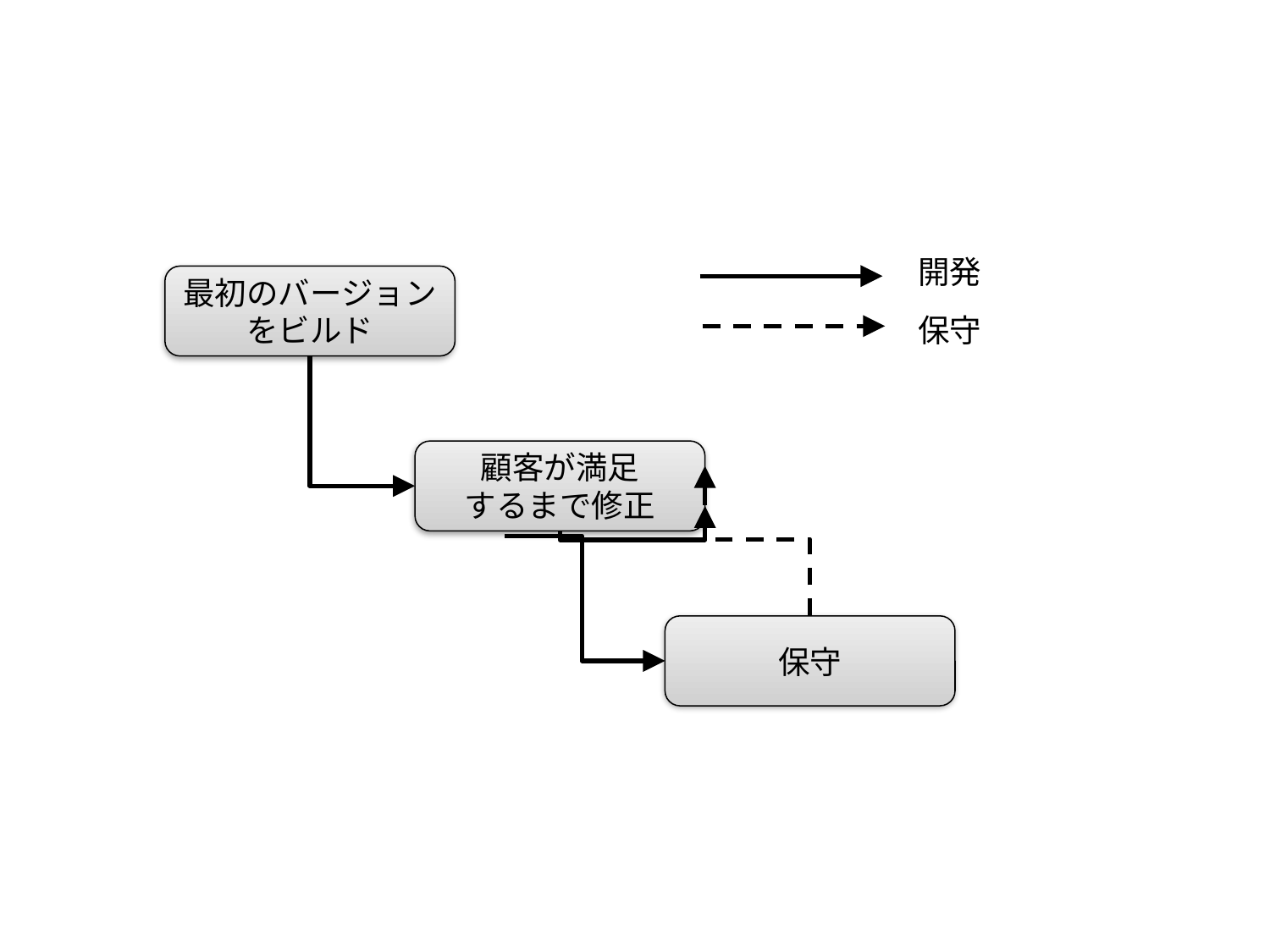

#
開発
最初のバージョンをビルド
保守
顧客が満足
するまで修正
保守